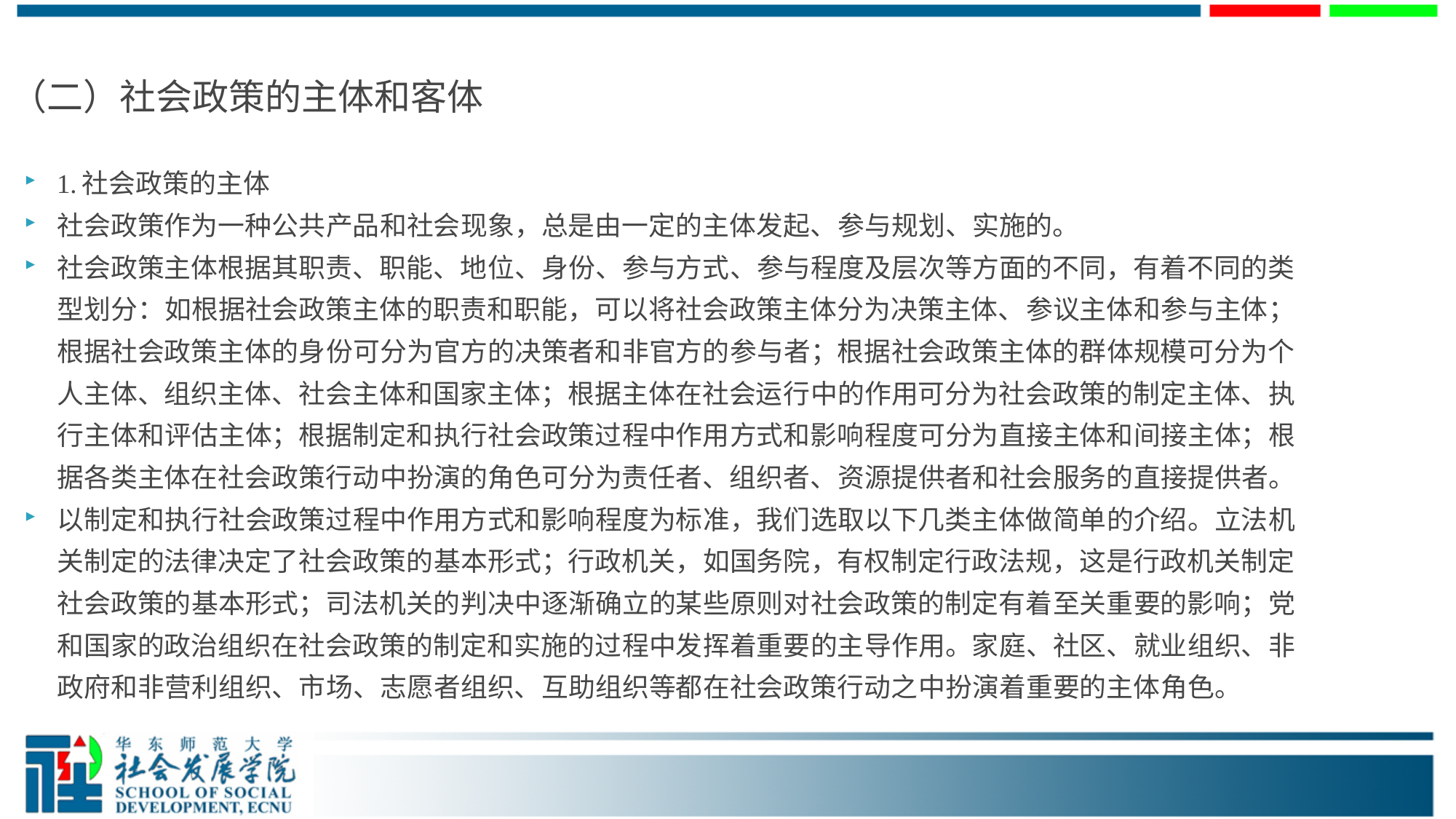

（二）社会政策的主体和客体
1.社会政策的主体
社会政策作为一种公共产品和社会现象，总是由一定的主体发起、参与规划、实施的。
社会政策主体根据其职责、职能、地位、身份、参与方式、参与程度及层次等方面的不同，有着不同的类型划分：如根据社会政策主体的职责和职能，可以将社会政策主体分为决策主体、参议主体和参与主体；根据社会政策主体的身份可分为官方的决策者和非官方的参与者；根据社会政策主体的群体规模可分为个人主体、组织主体、社会主体和国家主体；根据主体在社会运行中的作用可分为社会政策的制定主体、执行主体和评估主体；根据制定和执行社会政策过程中作用方式和影响程度可分为直接主体和间接主体；根据各类主体在社会政策行动中扮演的角色可分为责任者、组织者、资源提供者和社会服务的直接提供者。
以制定和执行社会政策过程中作用方式和影响程度为标准，我们选取以下几类主体做简单的介绍。立法机关制定的法律决定了社会政策的基本形式；行政机关，如国务院，有权制定行政法规，这是行政机关制定社会政策的基本形式；司法机关的判决中逐渐确立的某些原则对社会政策的制定有着至关重要的影响；党和国家的政治组织在社会政策的制定和实施的过程中发挥着重要的主导作用。家庭、社区、就业组织、非政府和非营利组织、市场、志愿者组织、互助组织等都在社会政策行动之中扮演着重要的主体角色。